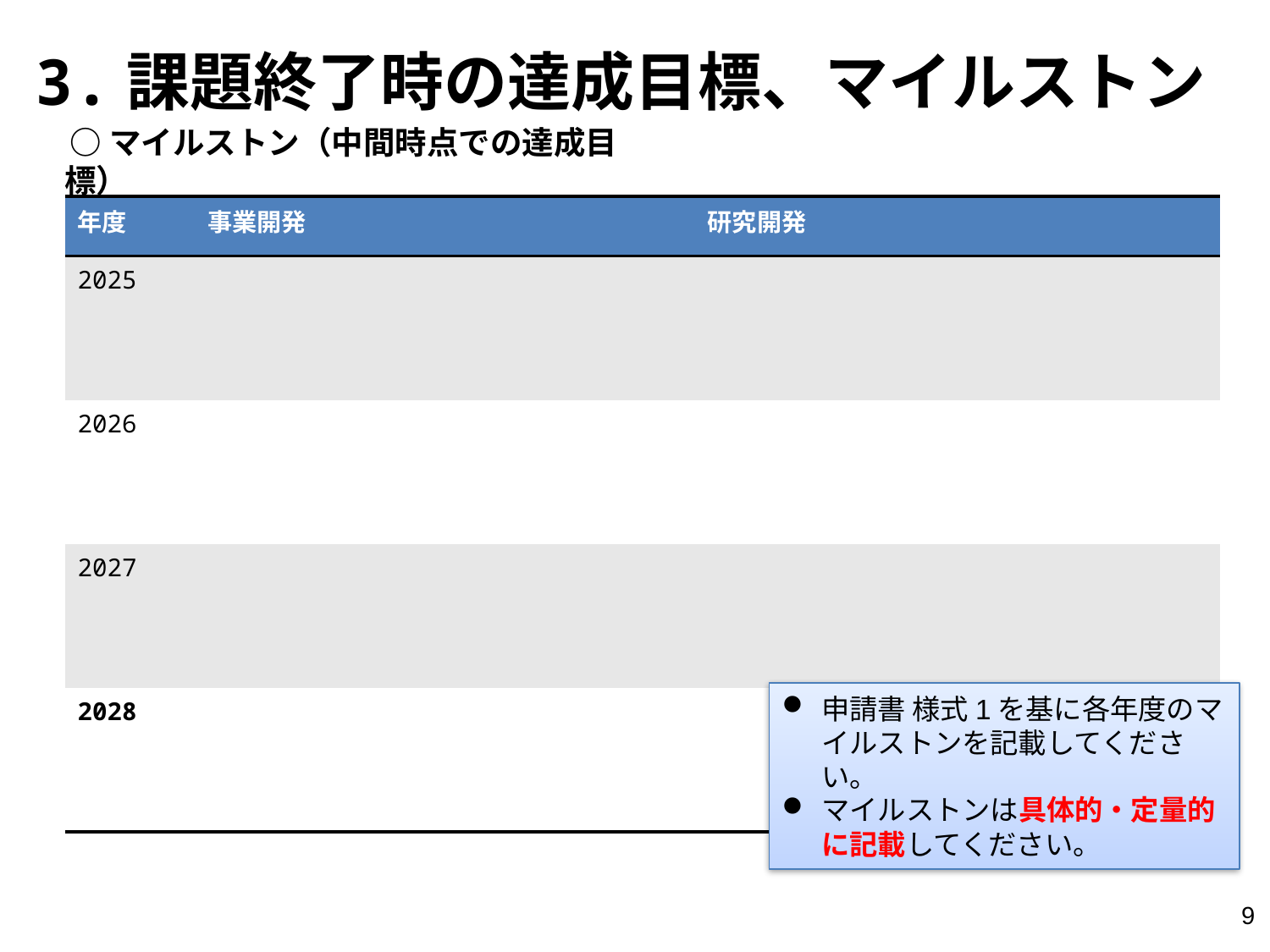

3.課題終了時の達成目標、マイルストン
○マイルストン（中間時点での達成目標）
| 年度 | 事業開発 | 研究開発 |
| --- | --- | --- |
| 2025 |  |  |
| 2026 |  |  |
| 2027 |  |  |
| 2028 |  |  |
申請書 様式1を基に各年度のマイルストンを記載してください。
マイルストンは具体的・定量的に記載してください。
9